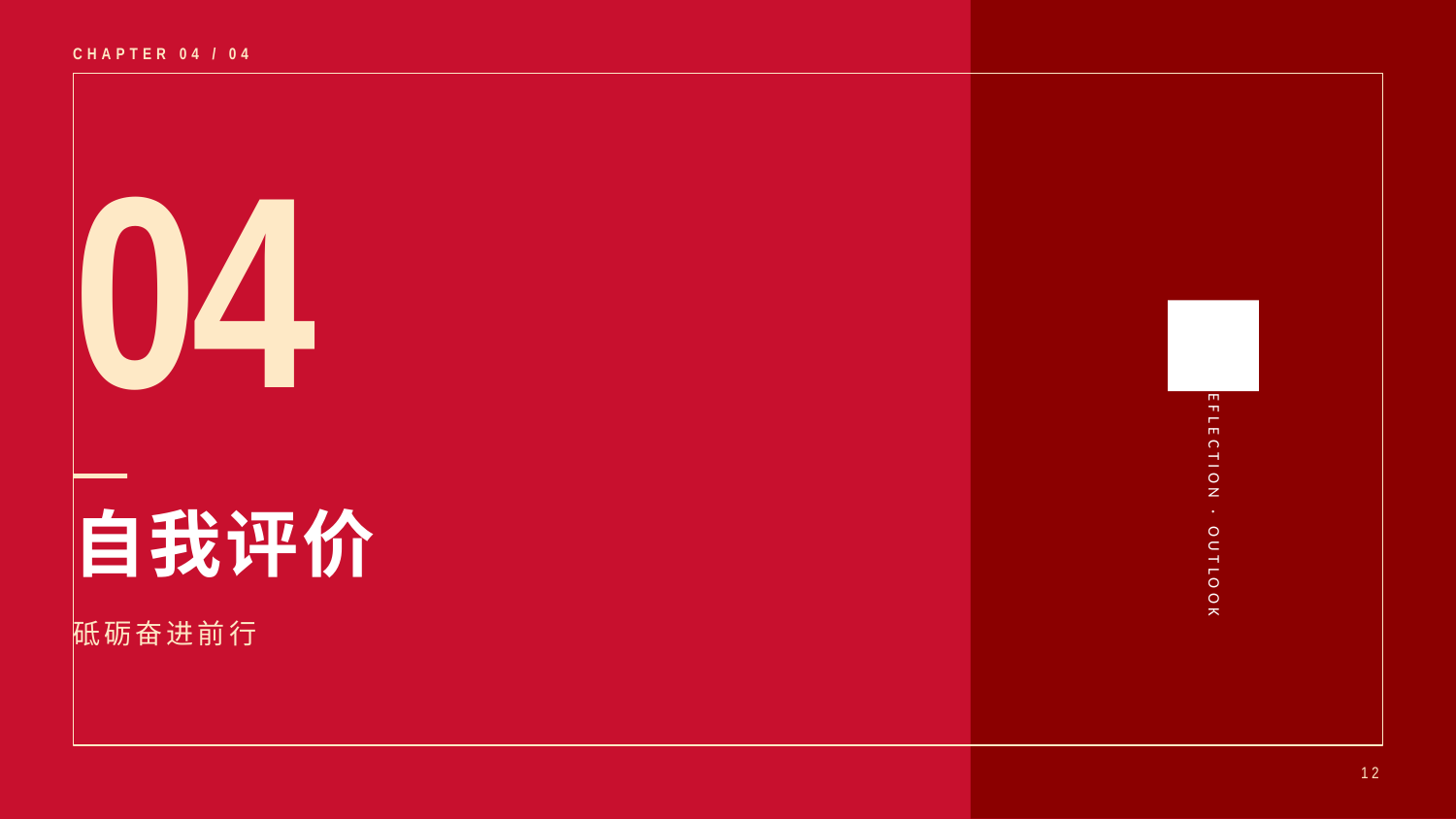

CHAPTER 04 / 04

04

REFLECTION · OUTLOOK
自我评价
砥砺奋进前行
12